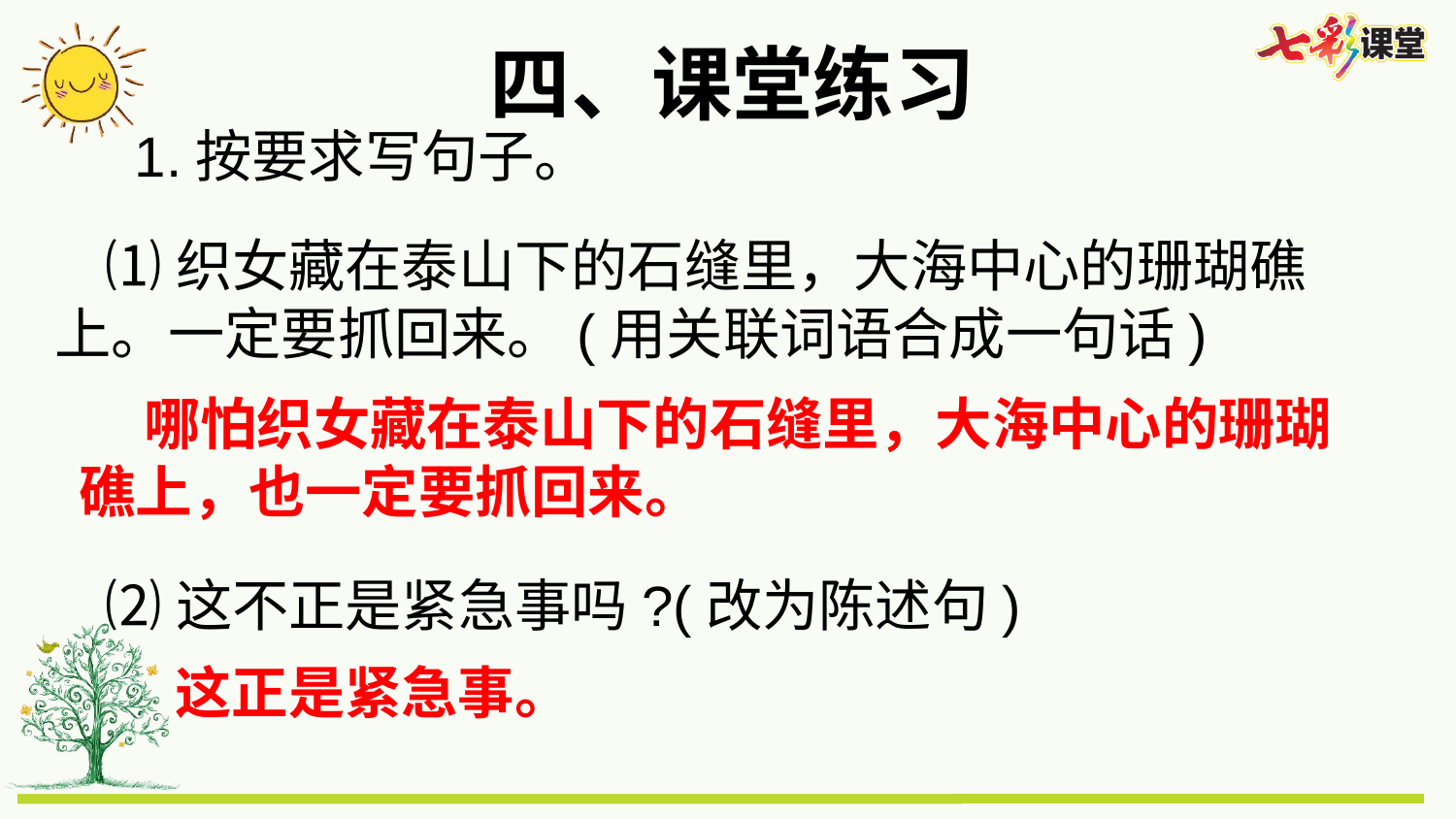

四、课堂练习
1.按要求写句子。
    ⑴织女藏在泰山下的石缝里，大海中心的珊瑚礁上。一定要抓回来。(用关联词语合成一句话)

    ⑵这不正是紧急事吗?(改为陈述句)

    哪怕织女藏在泰山下的石缝里，大海中心的珊瑚礁上，也一定要抓回来。
   这正是紧急事。